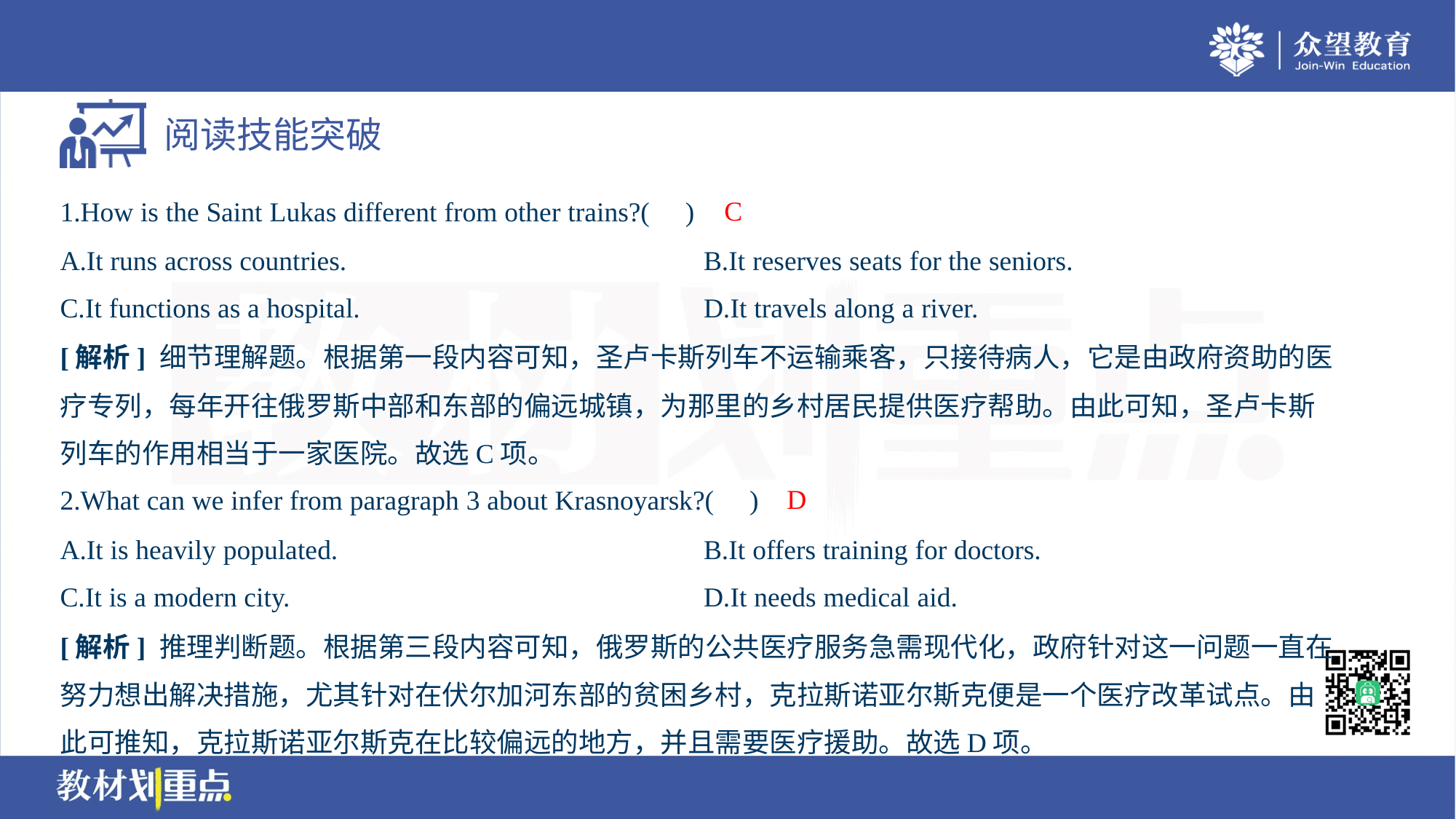

C
1.How is the Saint Lukas different from other trains?(     )
A.It runs across countries.	B.It reserves seats for the seniors.
C.It functions as a hospital.	D.It travels along a river.
[解析] 细节理解题。根据第一段内容可知，圣卢卡斯列车不运输乘客，只接待病人，它是由政府资助的医
疗专列，每年开往俄罗斯中部和东部的偏远城镇，为那里的乡村居民提供医疗帮助。由此可知，圣卢卡斯
列车的作用相当于一家医院。故选C项。
D
2.What can we infer from paragraph 3 about Krasnoyarsk?(     )
A.It is heavily populated.	B.It offers training for doctors.
C.It is a modern city.	D.It needs medical aid.
[解析] 推理判断题。根据第三段内容可知，俄罗斯的公共医疗服务急需现代化，政府针对这一问题一直在
努力想出解决措施，尤其针对在伏尔加河东部的贫困乡村，克拉斯诺亚尔斯克便是一个医疗改革试点。由
此可推知，克拉斯诺亚尔斯克在比较偏远的地方，并且需要医疗援助。故选D项。